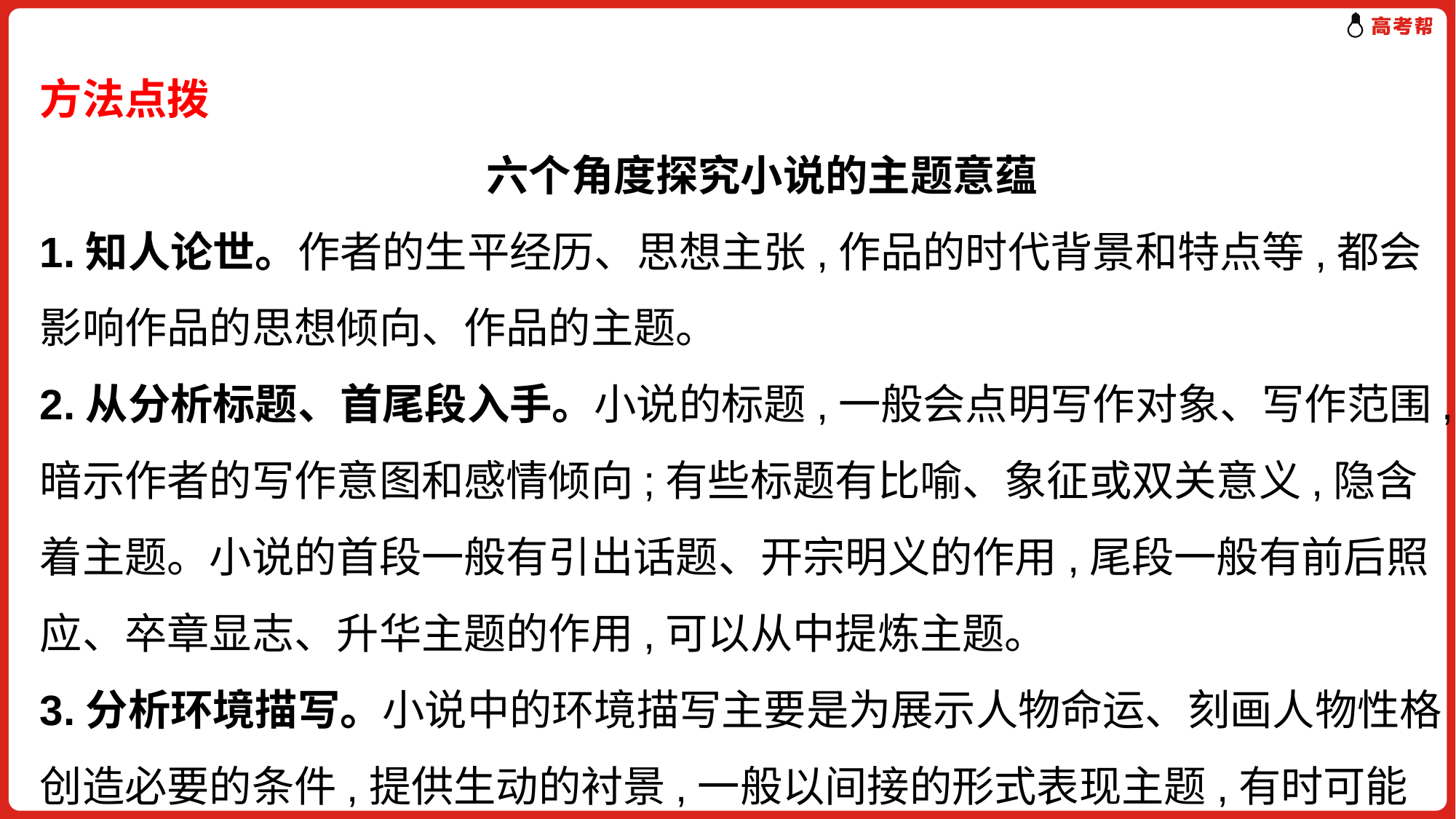

方法点拨
   六个角度探究小说的主题意蕴
1.知人论世。作者的生平经历、思想主张,作品的时代背景和特点等,都会影响作品的思想倾向、作品的主题。
2.从分析标题、首尾段入手。小说的标题,一般会点明写作对象、写作范围,暗示作者的写作意图和感情倾向;有些标题有比喻、象征或双关意义,隐含着主题。小说的首段一般有引出话题、开宗明义的作用,尾段一般有前后照应、卒章显志、升华主题的作用,可以从中提炼主题。
3.分析环境描写。小说中的环境描写主要是为展示人物命运、刻画人物性格创造必要的条件,提供生动的衬景,一般以间接的形式表现主题,有时可能带有